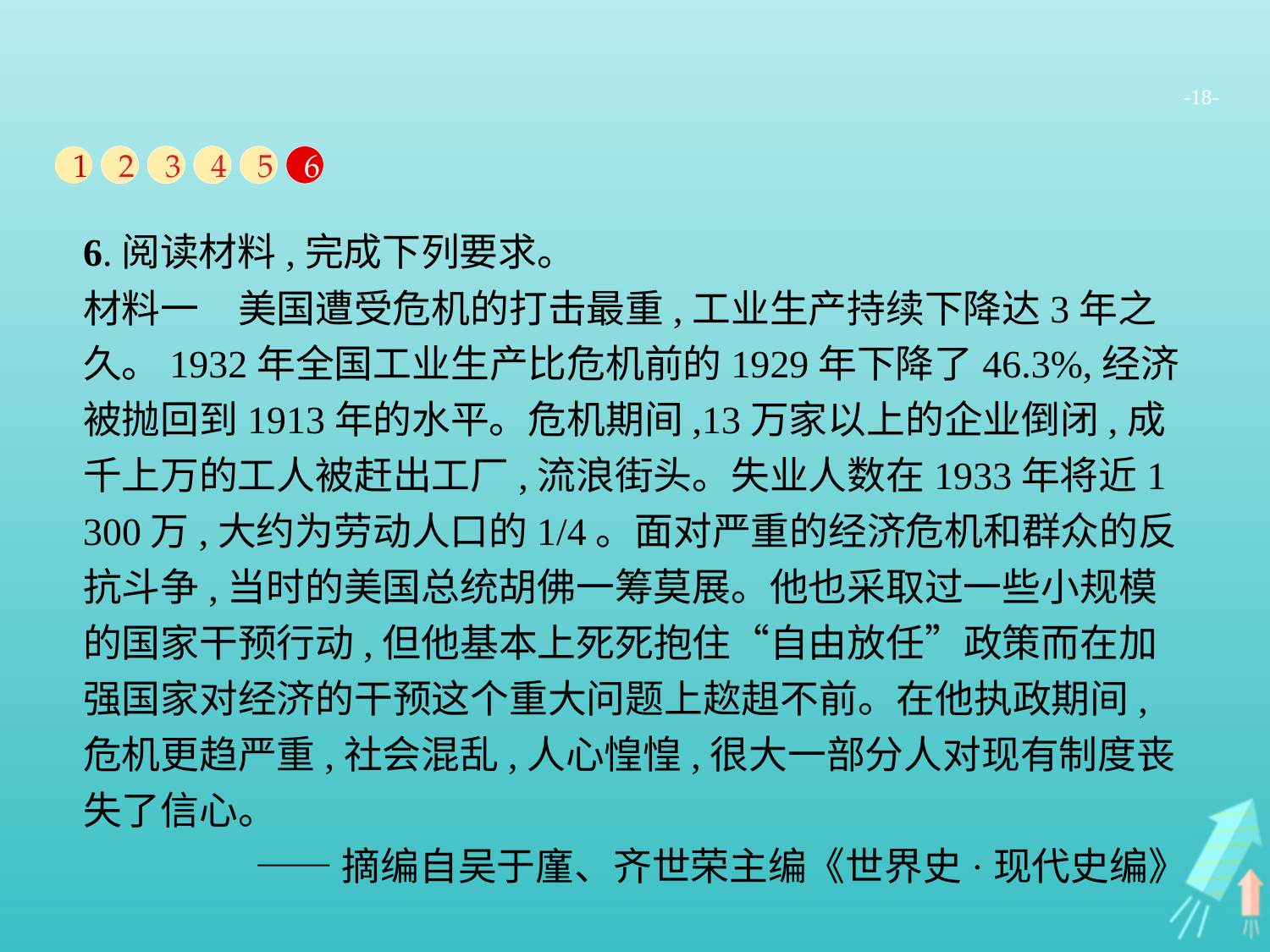

-18-
1
2
3
4
5
6
6.阅读材料,完成下列要求。
材料一　美国遭受危机的打击最重,工业生产持续下降达3年之久。1932年全国工业生产比危机前的1929年下降了46.3%,经济被抛回到1913年的水平。危机期间,13万家以上的企业倒闭,成千上万的工人被赶出工厂,流浪街头。失业人数在1933年将近1 300万,大约为劳动人口的1/4。面对严重的经济危机和群众的反抗斗争,当时的美国总统胡佛一筹莫展。他也采取过一些小规模的国家干预行动,但他基本上死死抱住“自由放任”政策而在加强国家对经济的干预这个重大问题上趑趄不前。在他执政期间,危机更趋严重,社会混乱,人心惶惶,很大一部分人对现有制度丧失了信心。
——摘编自吴于廑、齐世荣主编《世界史·现代史编》